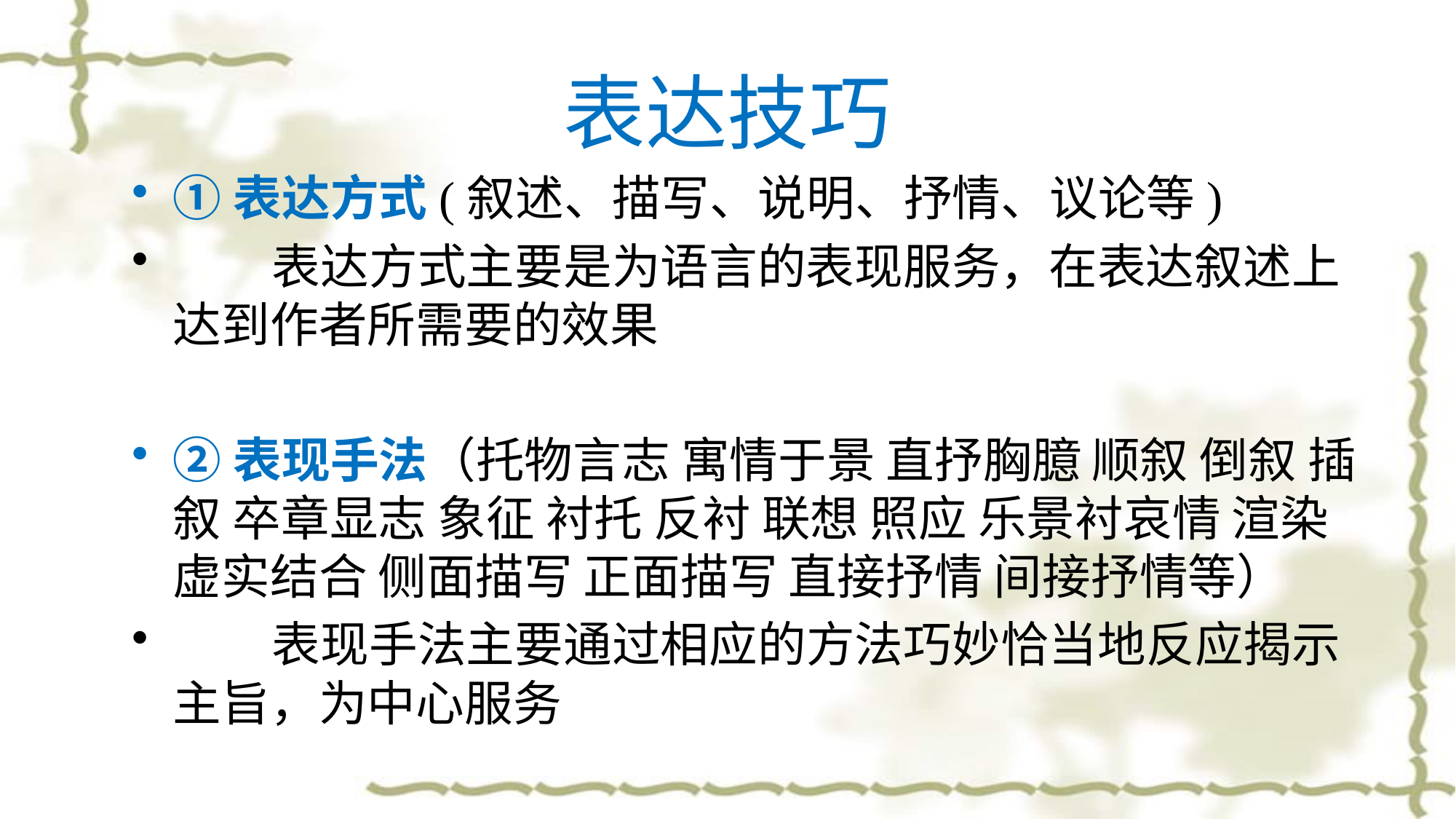

# 表达技巧
①表达方式(叙述、描写、说明、抒情、议论等)
        表达方式主要是为语言的表现服务，在表达叙述上达到作者所需要的效果

②表现手法（托物言志 寓情于景 直抒胸臆 顺叙 倒叙 插叙 卒章显志 象征 衬托 反衬 联想 照应 乐景衬哀情 渲染 虚实结合 侧面描写 正面描写 直接抒情 间接抒情等）
        表现手法主要通过相应的方法巧妙恰当地反应揭示主旨，为中心服务